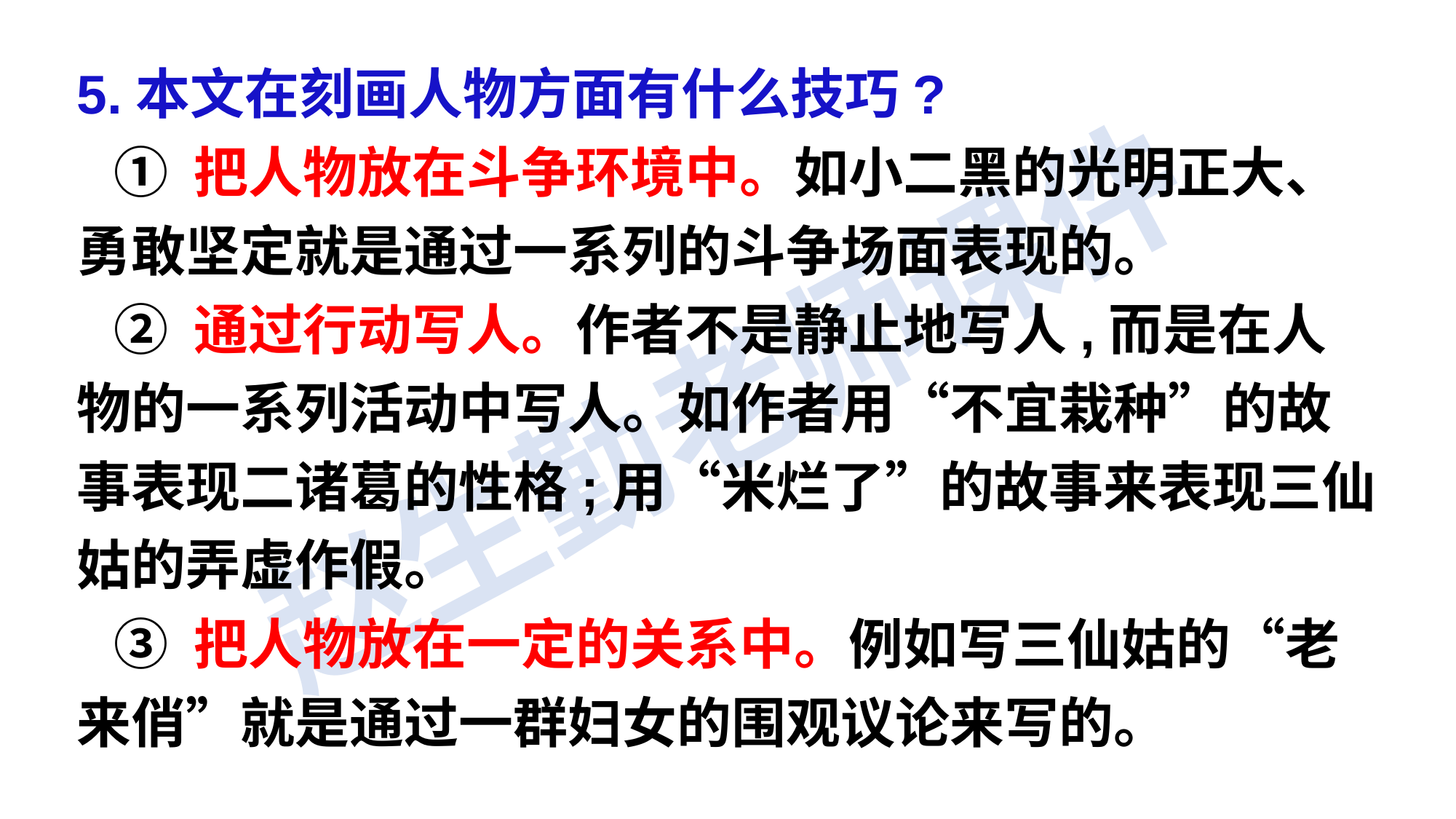

5.本文在刻画人物方面有什么技巧?
   ① 把人物放在斗争环境中。如小二黑的光明正大、勇敢坚定就是通过一系列的斗争场面表现的。
   ② 通过行动写人。作者不是静止地写人,而是在人物的一系列活动中写人。如作者用“不宜栽种”的故事表现二诸葛的性格;用“米烂了”的故事来表现三仙姑的弄虚作假。
   ③ 把人物放在一定的关系中。例如写三仙姑的“老来俏”就是通过一群妇女的围观议论来写的。